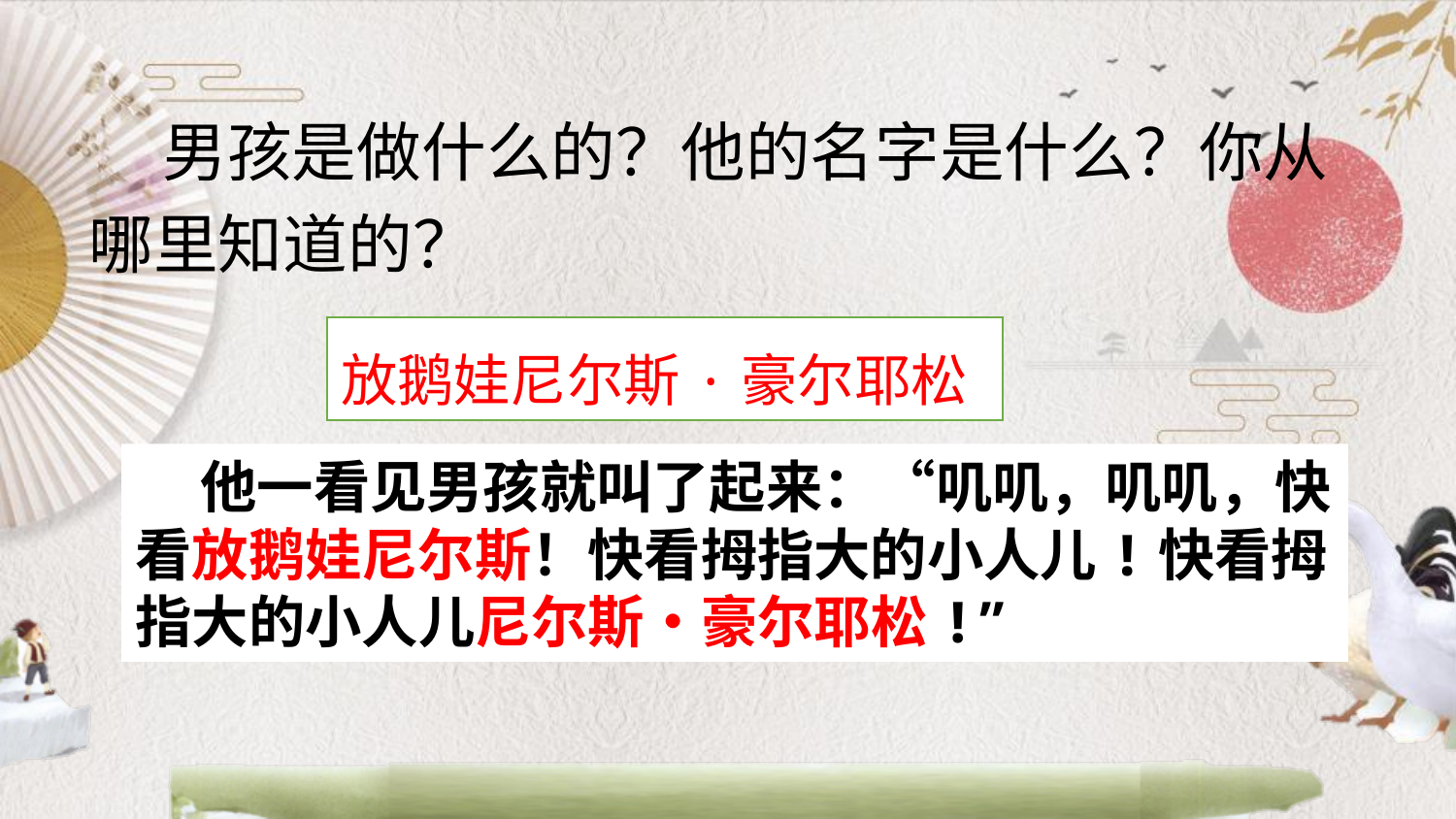

男孩是做什么的？他的名字是什么？你从哪里知道的？
放鹅娃尼尔斯·豪尔耶松
    他一看见男孩就叫了起来：“叽叽，叽叽，快看放鹅娃尼尔斯！快看拇指大的小人儿!快看拇指大的小人儿尼尔斯•豪尔耶松!”